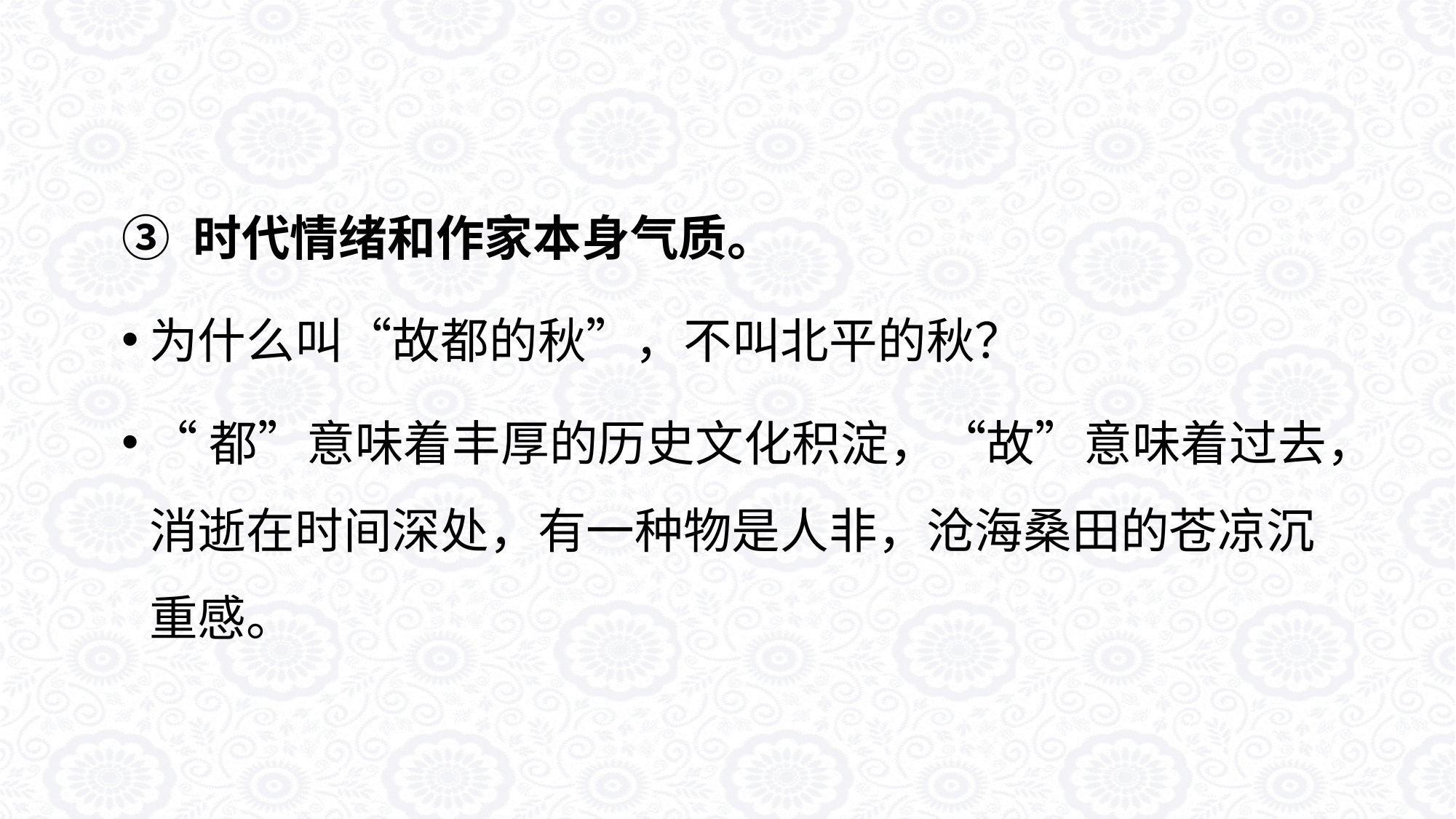

③ 时代情绪和作家本身气质。
为什么叫“故都的秋”，不叫北平的秋？
“都”意味着丰厚的历史文化积淀，“故”意味着过去，消逝在时间深处，有一种物是人非，沧海桑田的苍凉沉重感。